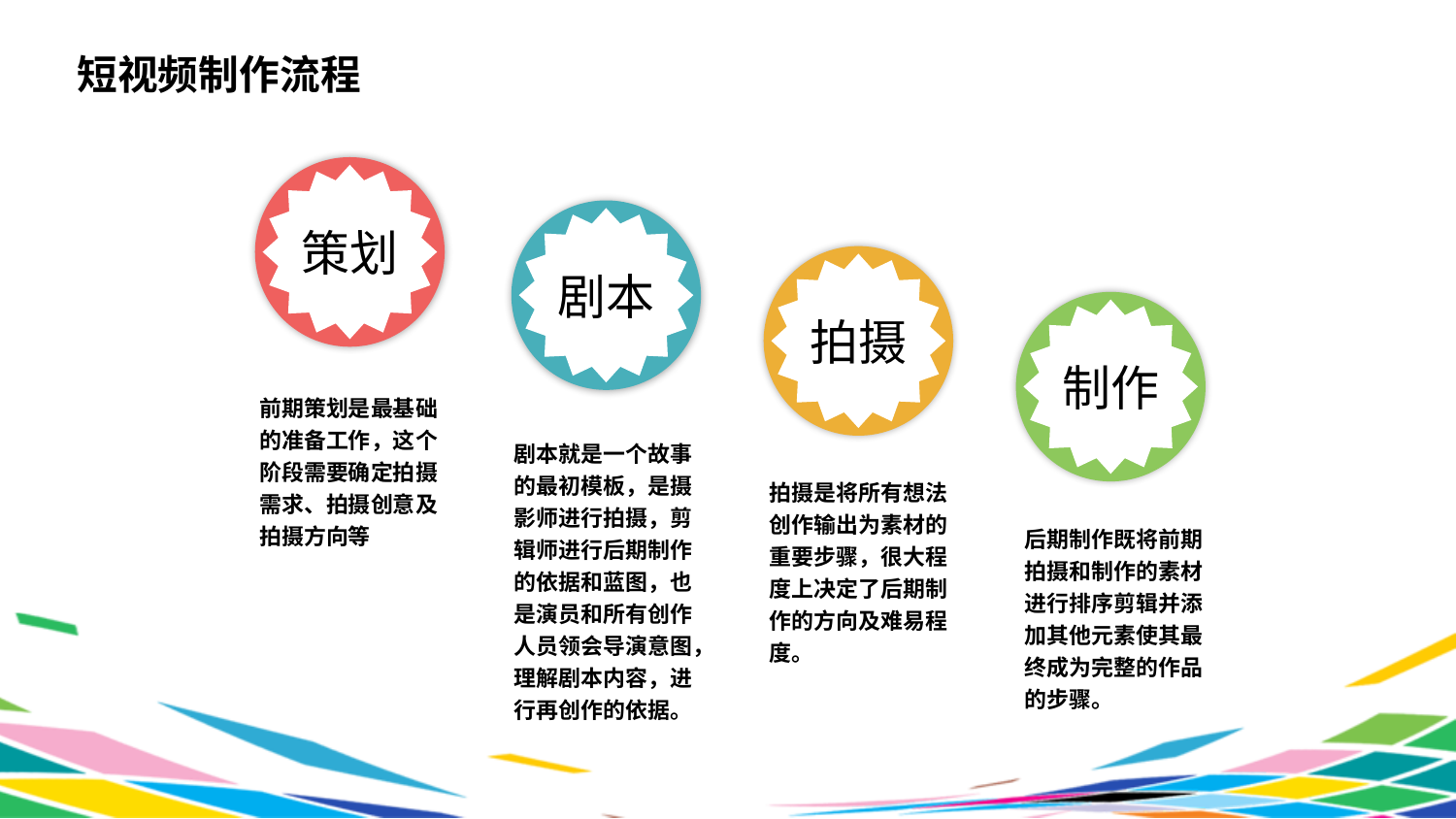

短视频制作流程

策划

剧本

拍摄

制作
前期策划是最基础的准备工作，这个阶段需要确定拍摄需求、拍摄创意及拍摄方向等
剧本就是一个故事的最初模板，是摄影师进行拍摄，剪辑师进行后期制作的依据和蓝图，也是演员和所有创作人员领会导演意图，理解剧本内容，进行再创作的依据。
拍摄是将所有想法创作输出为素材的重要步骤，很大程度上决定了后期制作的方向及难易程度。
后期制作既将前期拍摄和制作的素材进行排序剪辑并添加其他元素使其最终成为完整的作品的步骤。